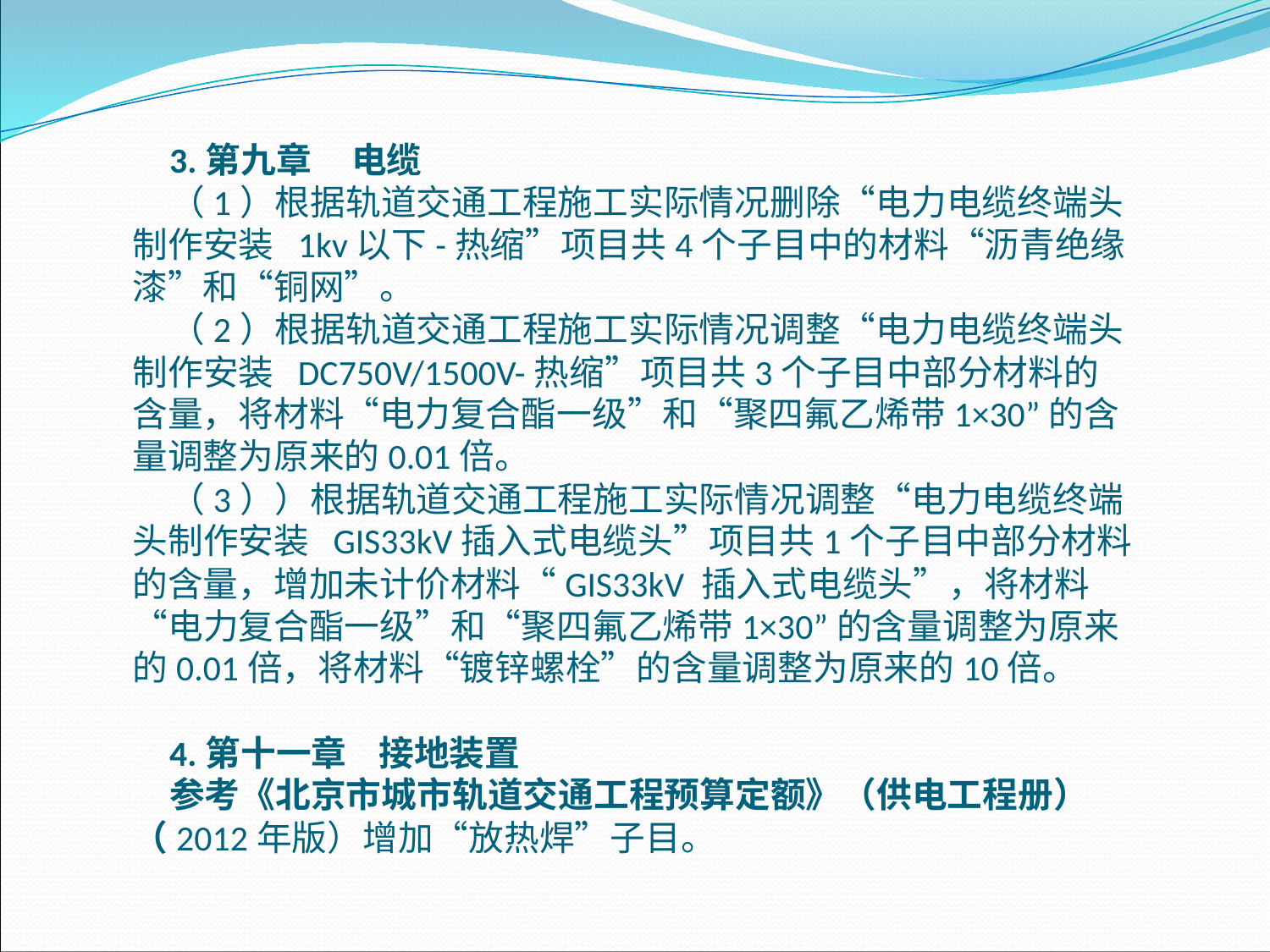

3.第九章     电缆
（1）根据轨道交通工程施工实际情况删除“电力电缆终端头制作安装  1kv以下-热缩”项目共4个子目中的材料“沥青绝缘漆”和“铜网”。（2）根据轨道交通工程施工实际情况调整“电力电缆终端头制作安装  DC750V/1500V-热缩”项目共3个子目中部分材料的含量，将材料“电力复合酯一级”和“聚四氟乙烯带1×30”的含量调整为原来的0.01倍。（3））根据轨道交通工程施工实际情况调整“电力电缆终端头制作安装  GIS33kV插入式电缆头”项目共1个子目中部分材料的含量，增加未计价材料“GIS33kV 插入式电缆头”，将材料“电力复合酯一级”和“聚四氟乙烯带1×30”的含量调整为原来的0.01倍，将材料“镀锌螺栓”的含量调整为原来的10倍。

4.第十一章    接地装置参考《北京市城市轨道交通工程预算定额》（供电工程册）（2012年版）增加“放热焊”子目。